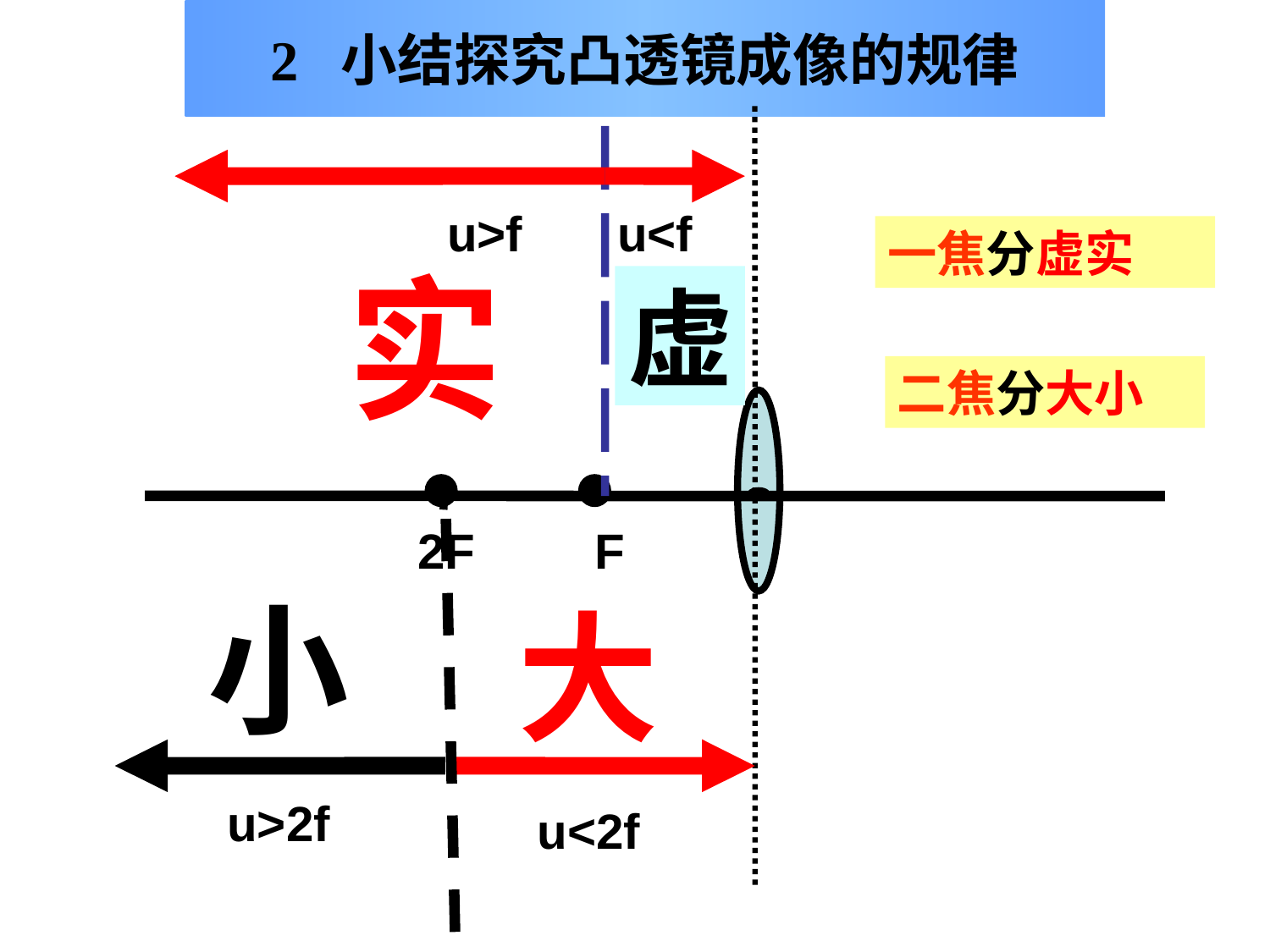

# 2  小结探究凸透镜成像的规律

u>f
u<f
一焦分虚实
实
虚
二焦分大小

2F
F
小
大

u>2f
u<2f